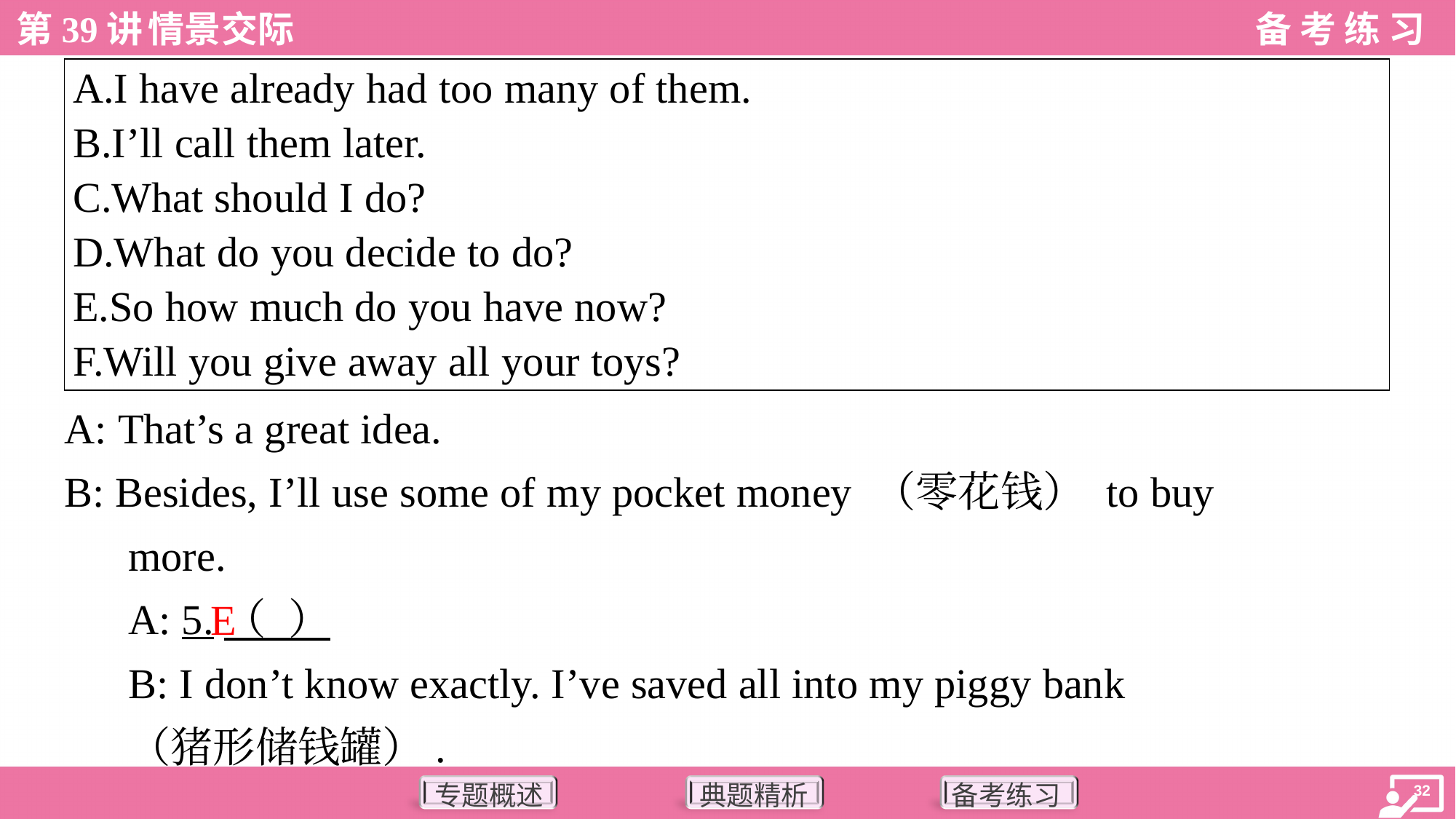

| A.I have already had too many of them. B.I’ll call them later. C.What should I do? D.What do you decide to do? E.So how much do you have now? F.Will you give away all your toys? |
| --- |
A: That’s a great idea.
B: Besides, I’ll use some of my pocket money （零花钱） to buy
more.
A: 5.（  ）
B: I don’t know exactly. I’ve saved all into my piggy bank
（猪形储钱罐）.
E